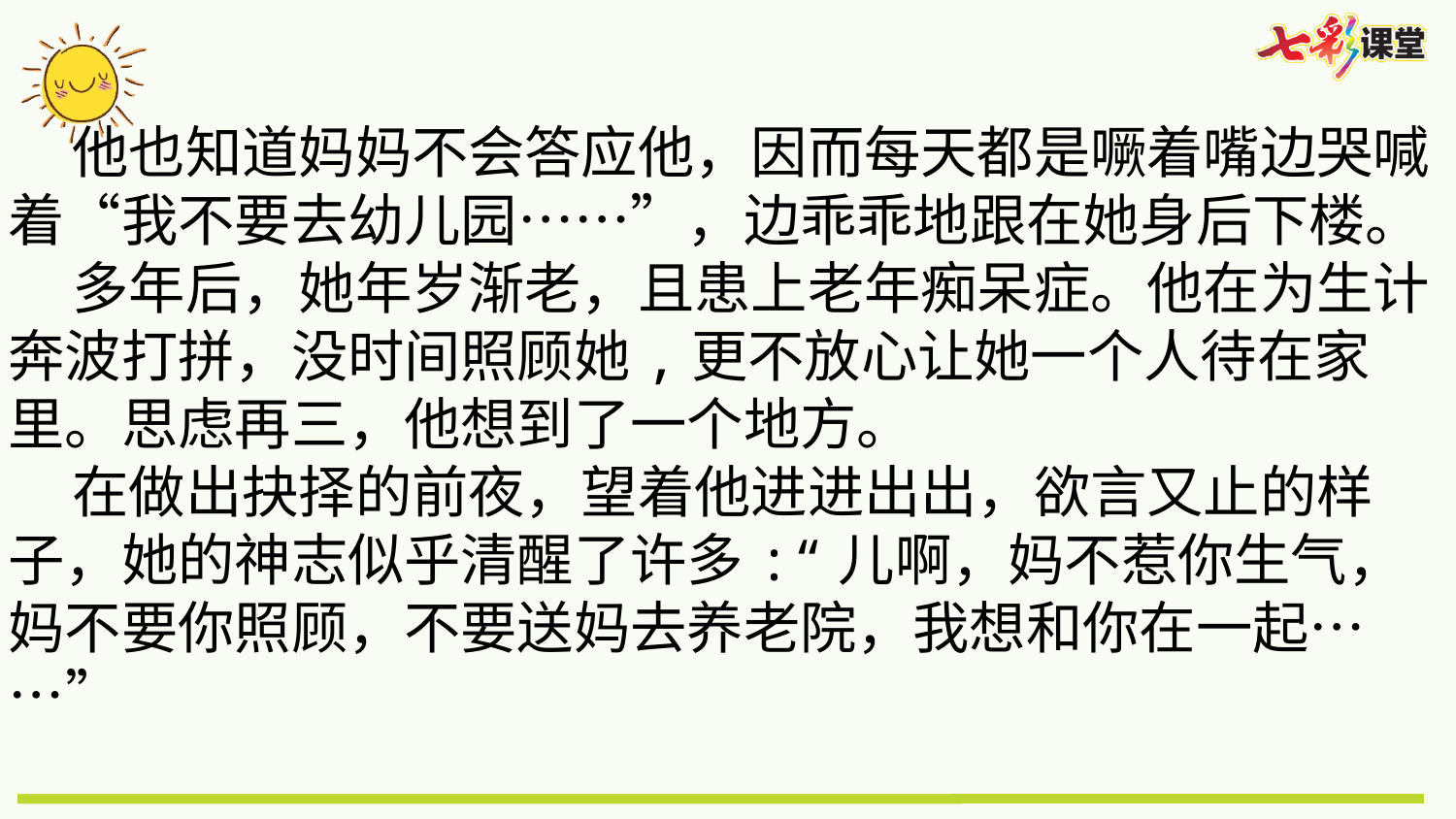

他也知道妈妈不会答应他，因而每天都是噘着嘴边哭喊着“我不要去幼儿园……”，边乖乖地跟在她身后下楼。
    多年后，她年岁渐老，且患上老年痴呆症。他在为生计奔波打拼，没时间照顾她,更不放心让她一个人待在家里。思虑再三，他想到了一个地方。
    在做出抉择的前夜，望着他进进出出，欲言又止的样子，她的神志似乎清醒了许多:“儿啊，妈不惹你生气，妈不要你照顾，不要送妈去养老院，我想和你在一起……”